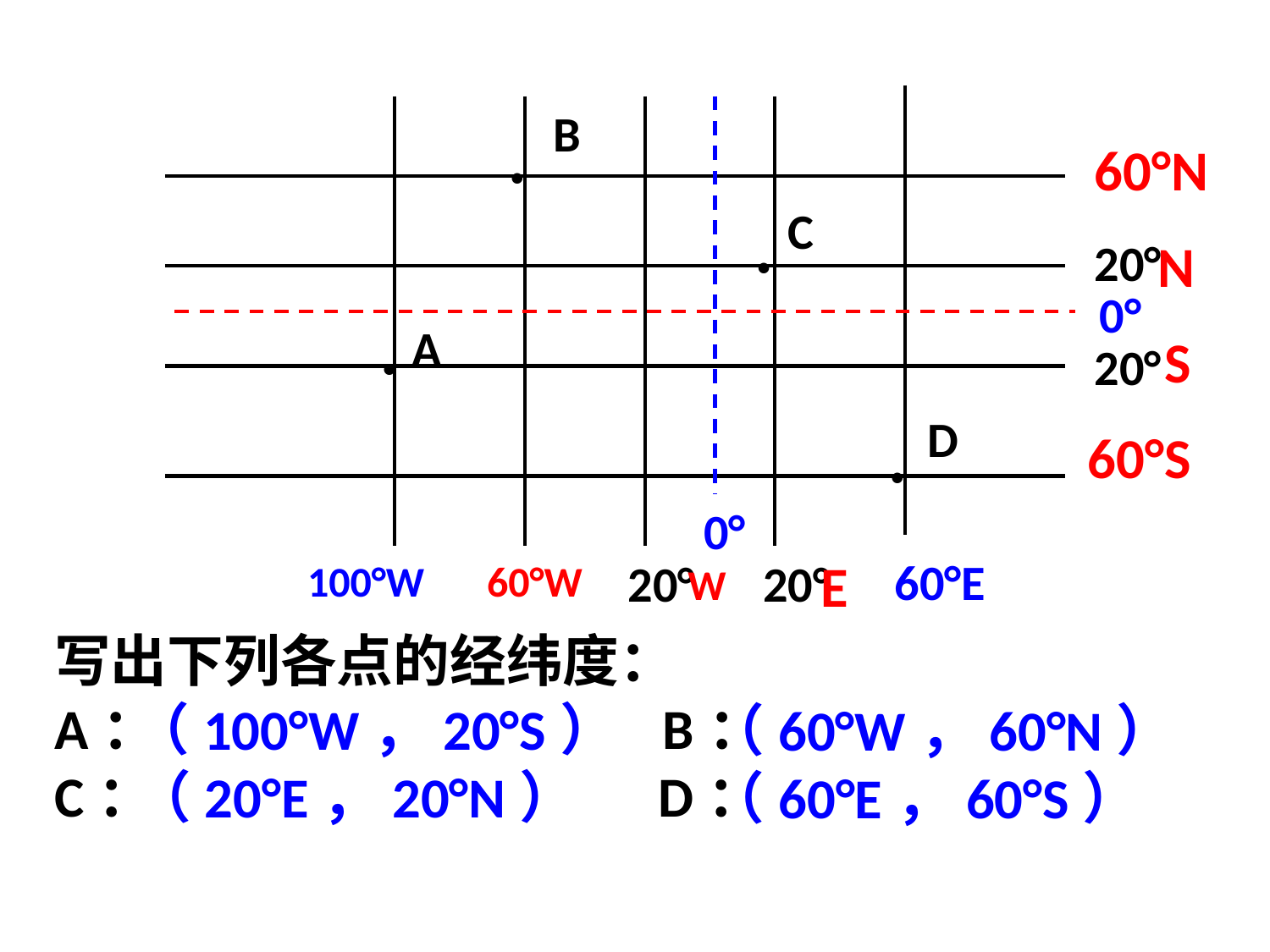

B
60°N
●
C
N
20°
●
0°
A
S
20°
●
D
60°S
●
0°
E
60°E
20°
20°
100°W
60°W
W
写出下列各点的经纬度：
A：                                      B：
C：                                      D：
（100°W，20°S）
（60°W，60°N）
（20°E，20°N）
（60°E，60°S）